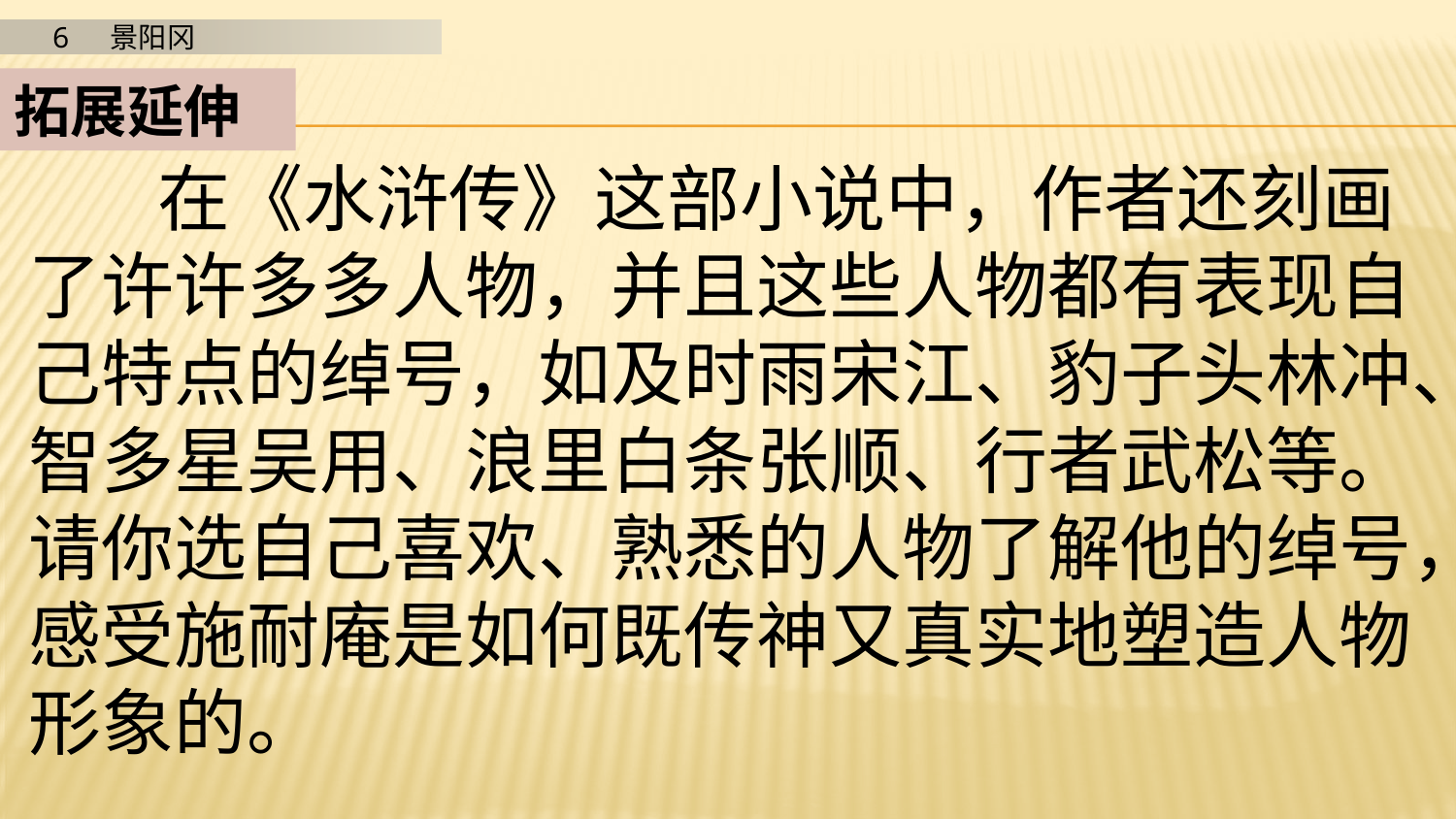

拓展延伸
在《水浒传》这部小说中，作者还刻画了许许多多人物，并且这些人物都有表现自己特点的绰号，如及时雨宋江、豹子头林冲、智多星吴用、浪里白条张顺、行者武松等。请你选自己喜欢、熟悉的人物了解他的绰号，感受施耐庵是如何既传神又真实地塑造人物形象的。